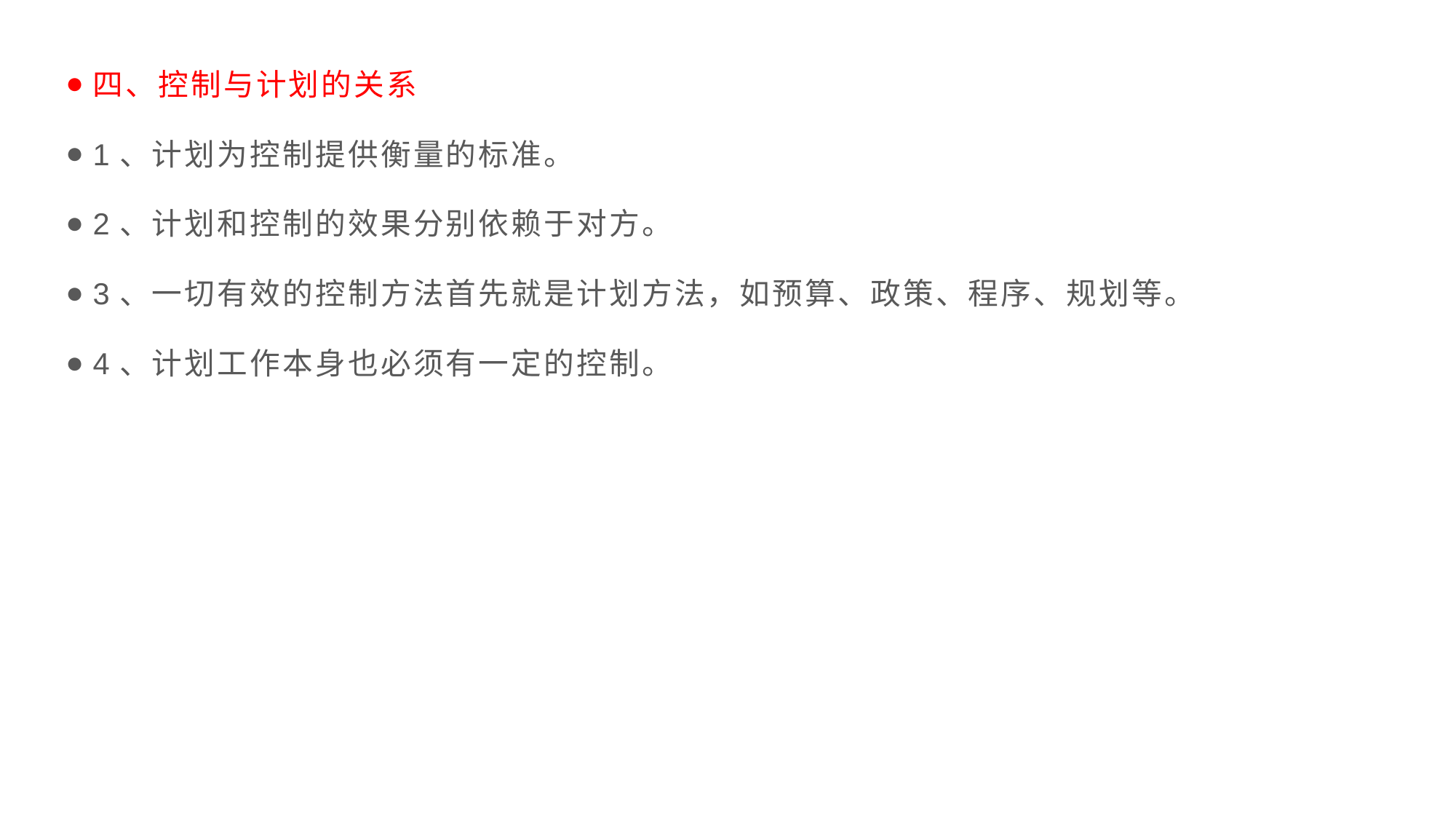

四、控制与计划的关系
1、计划为控制提供衡量的标准。
2、计划和控制的效果分别依赖于对方。
3、一切有效的控制方法首先就是计划方法，如预算、政策、程序、规划等。
4、计划工作本身也必须有一定的控制。

16